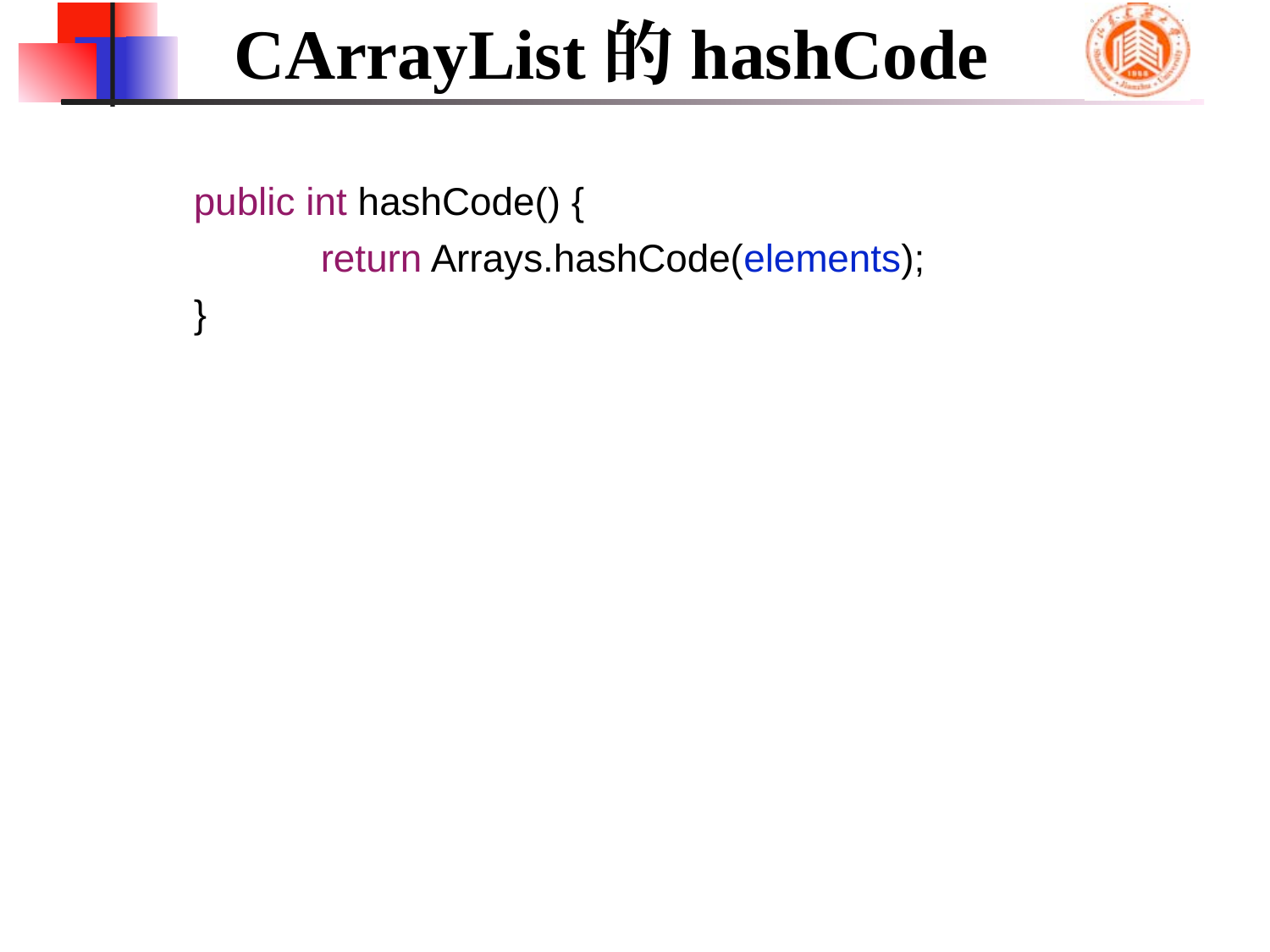

CArrayList的hashCode
	public int hashCode() {
		return Arrays.hashCode(elements);
	}